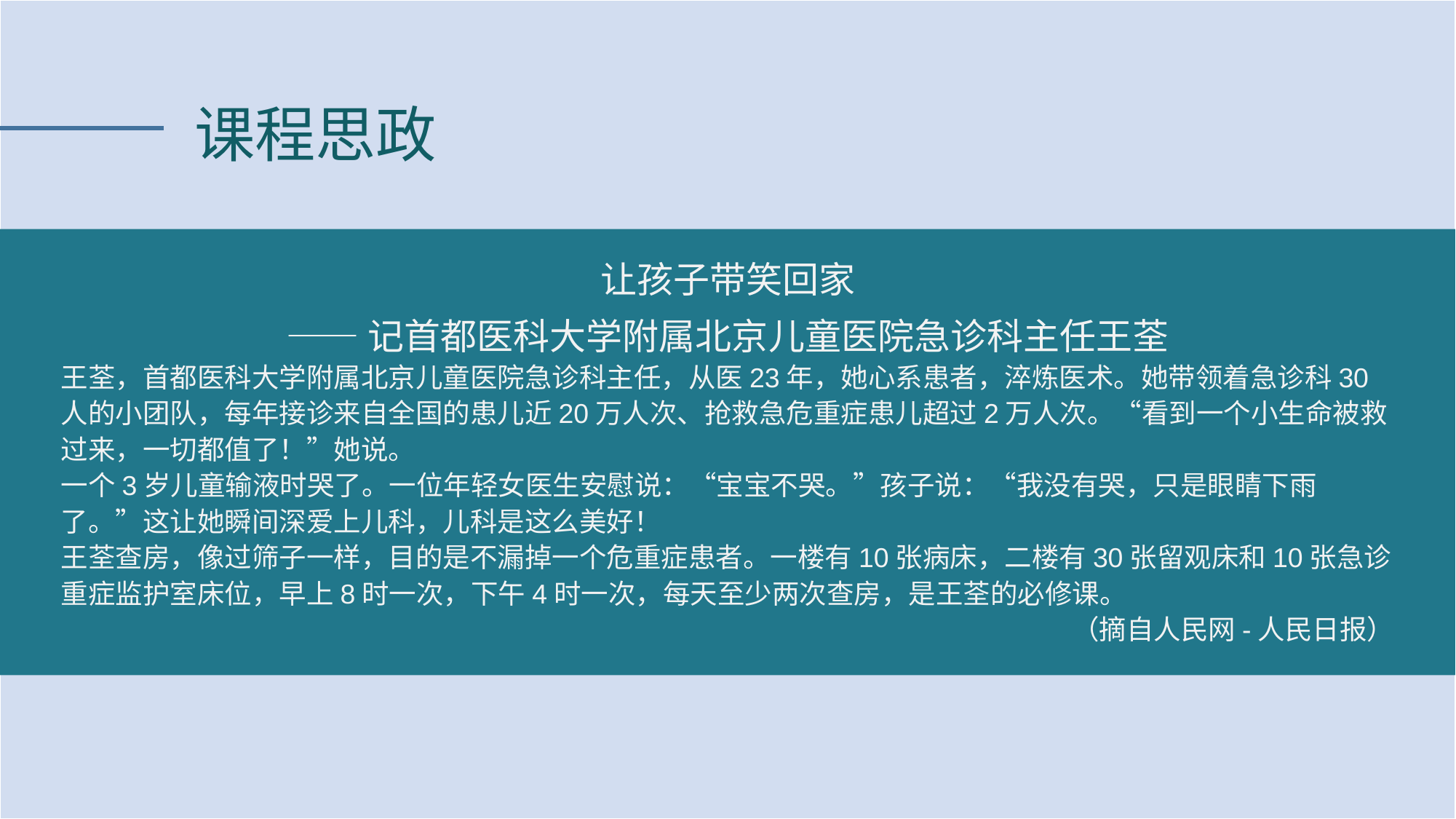

课程思政

让孩子带笑回家
——记首都医科大学附属北京儿童医院急诊科主任王荃
王荃，首都医科大学附属北京儿童医院急诊科主任，从医23年，她心系患者，淬炼医术。她带领着急诊科30人的小团队，每年接诊来自全国的患儿近20万人次、抢救急危重症患儿超过2万人次。“看到一个小生命被救过来，一切都值了！”她说。
一个3岁儿童输液时哭了。一位年轻女医生安慰说：“宝宝不哭。”孩子说：“我没有哭，只是眼睛下雨了。”这让她瞬间深爱上儿科，儿科是这么美好！
王荃查房，像过筛子一样，目的是不漏掉一个危重症患者。一楼有10张病床，二楼有30张留观床和10张急诊重症监护室床位，早上8时一次，下午4时一次，每天至少两次查房，是王荃的必修课。
（摘自人民网-人民日报）